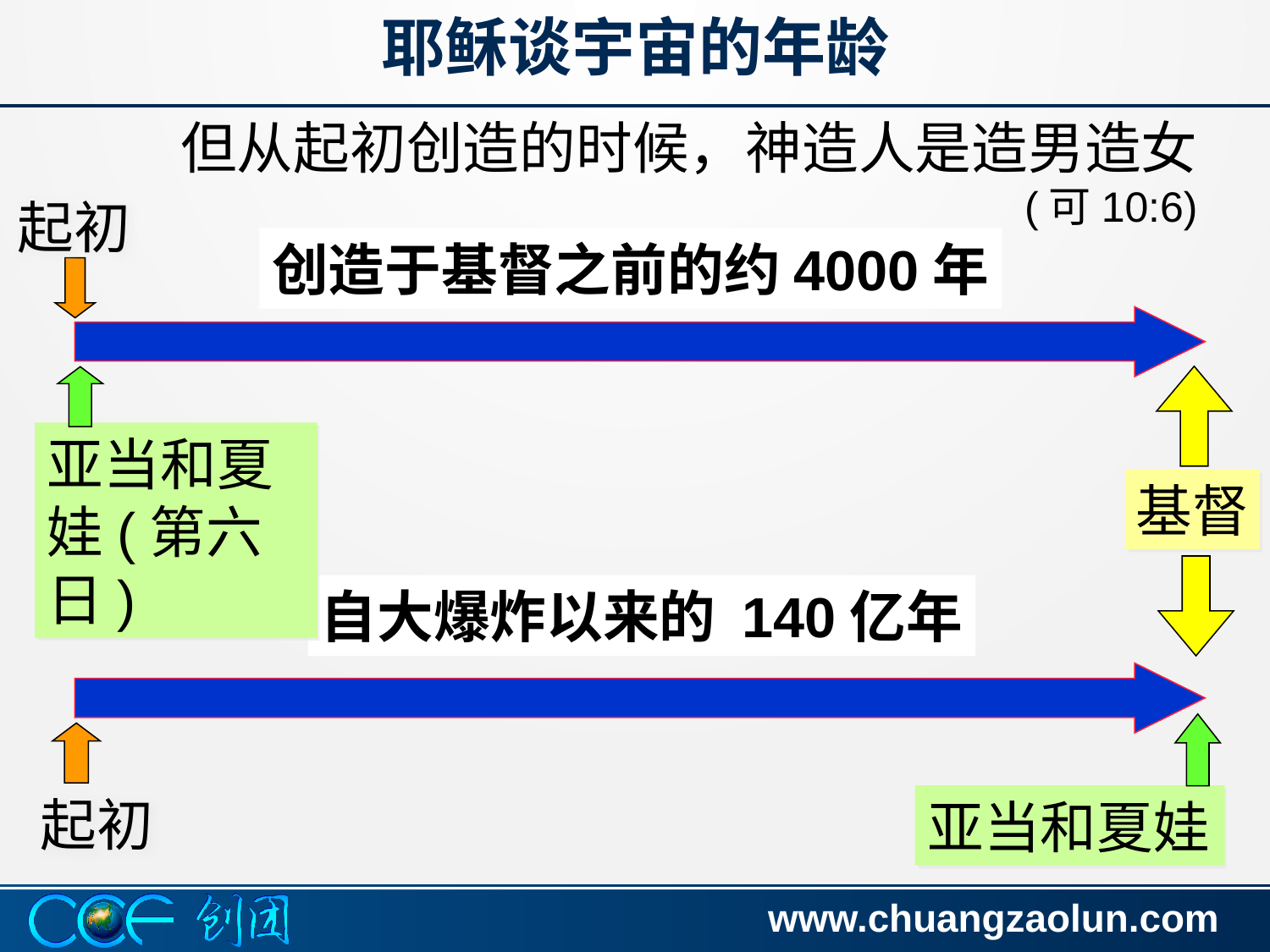

耶稣谈宇宙的年龄
但从起初创造的时候，神造人是造男造女
(可10:6)
起初

创造于基督之前的约4000年

基督

亚当和夏娃(第六日)

自大爆炸以来的 140亿年

亚当和夏娃

起初